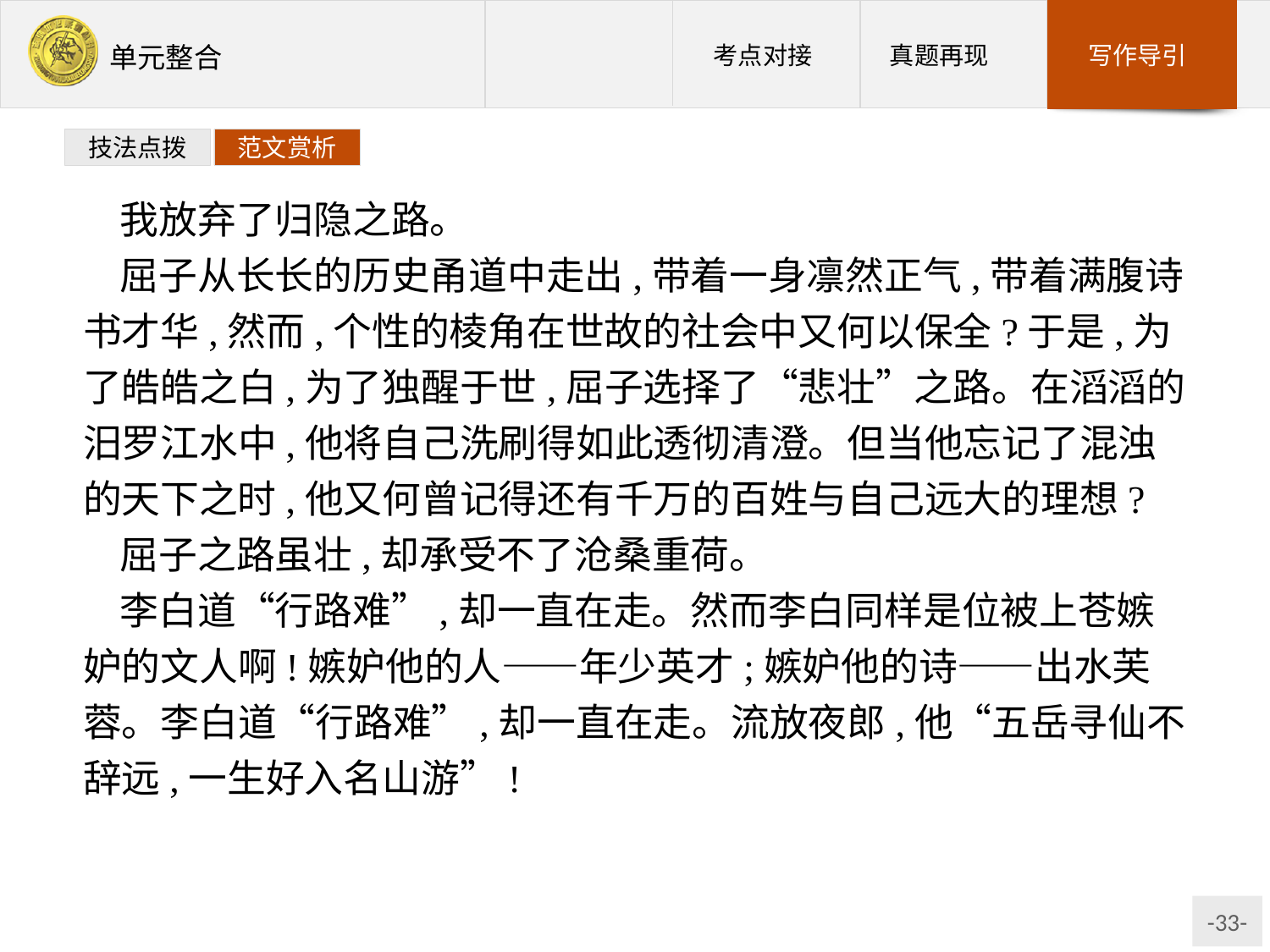

技法点拨
范文赏析
我放弃了归隐之路。
屈子从长长的历史甬道中走出,带着一身凛然正气,带着满腹诗书才华,然而,个性的棱角在世故的社会中又何以保全?于是,为了皓皓之白,为了独醒于世,屈子选择了“悲壮”之路。在滔滔的汨罗江水中,他将自己洗刷得如此透彻清澄。但当他忘记了混浊的天下之时,他又何曾记得还有千万的百姓与自己远大的理想?
屈子之路虽壮,却承受不了沧桑重荷。
李白道“行路难”,却一直在走。然而李白同样是位被上苍嫉妒的文人啊!嫉妒他的人——年少英才;嫉妒他的诗——出水芙蓉。李白道“行路难”,却一直在走。流放夜郎,他“五岳寻仙不辞远,一生好入名山游”!